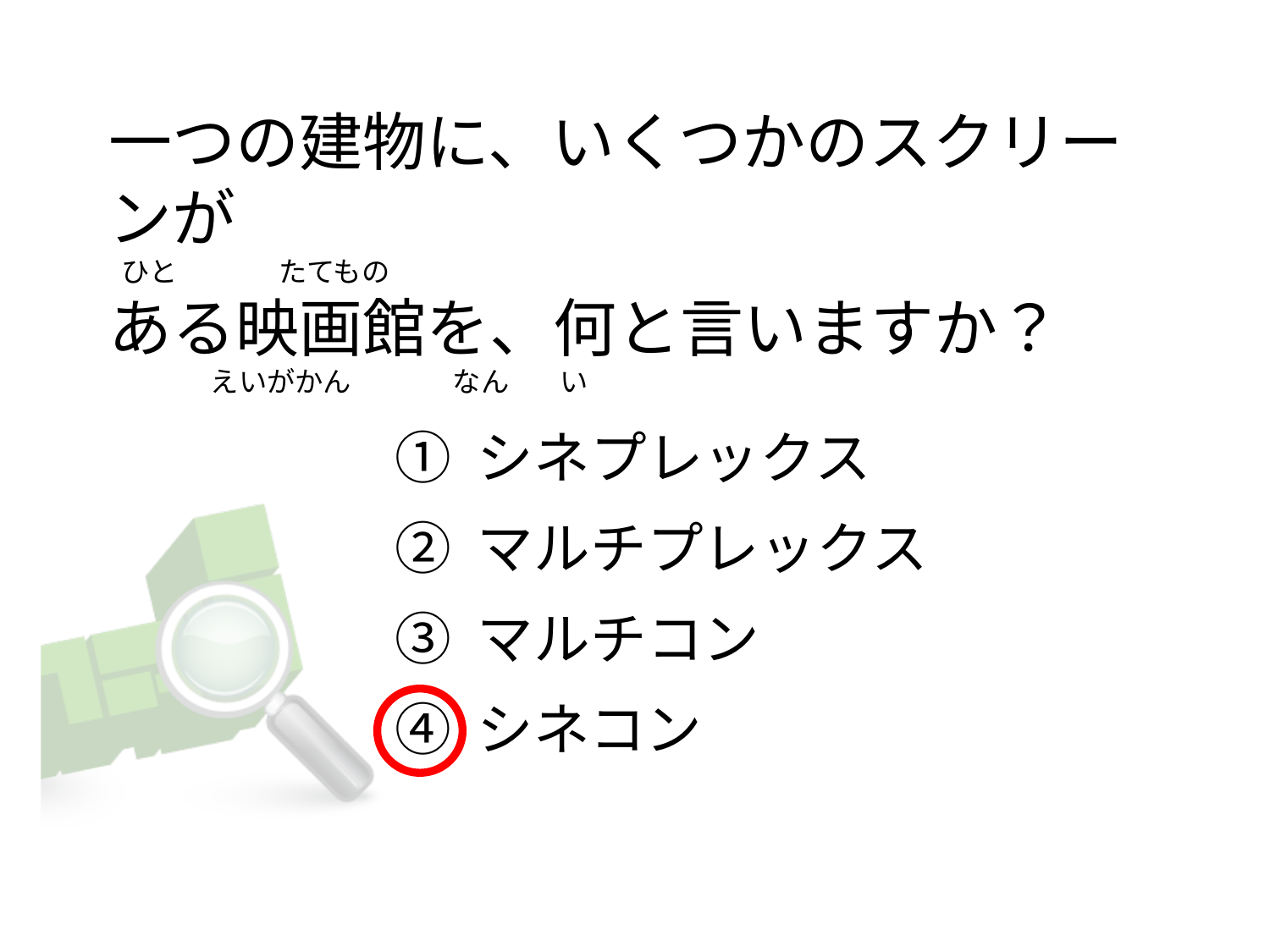

# 一つの建物に、いくつかのスクリーンが   ひと                たてもの ある映画館を、何と言いますか？                 えいがかん                なん        い
① シネプレックス
② マルチプレックス
③ マルチコン
④ シネコン